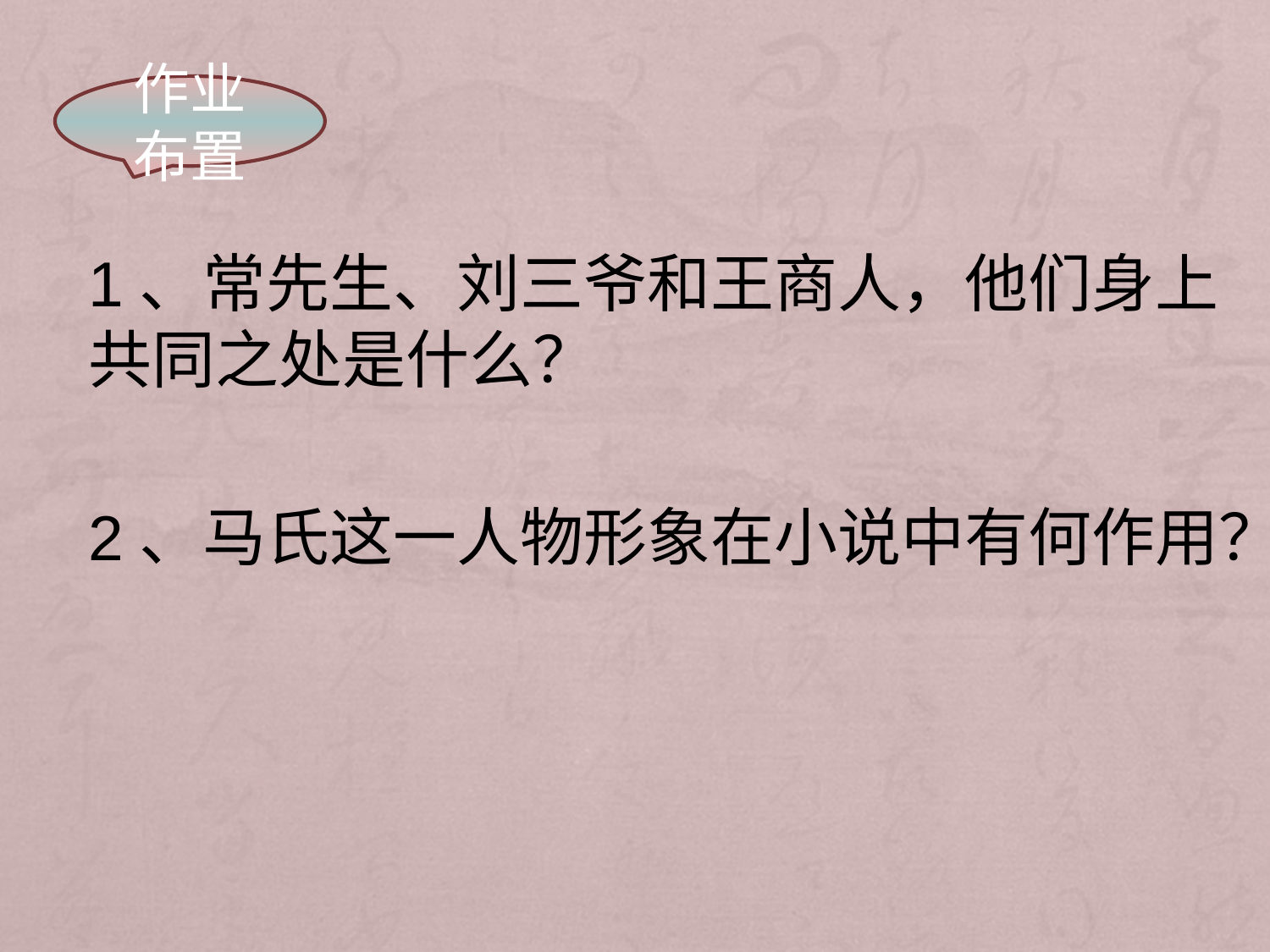

作业布置

1、常先生、刘三爷和王商人，他们身上共同之处是什么？

2、马氏这一人物形象在小说中有何作用？